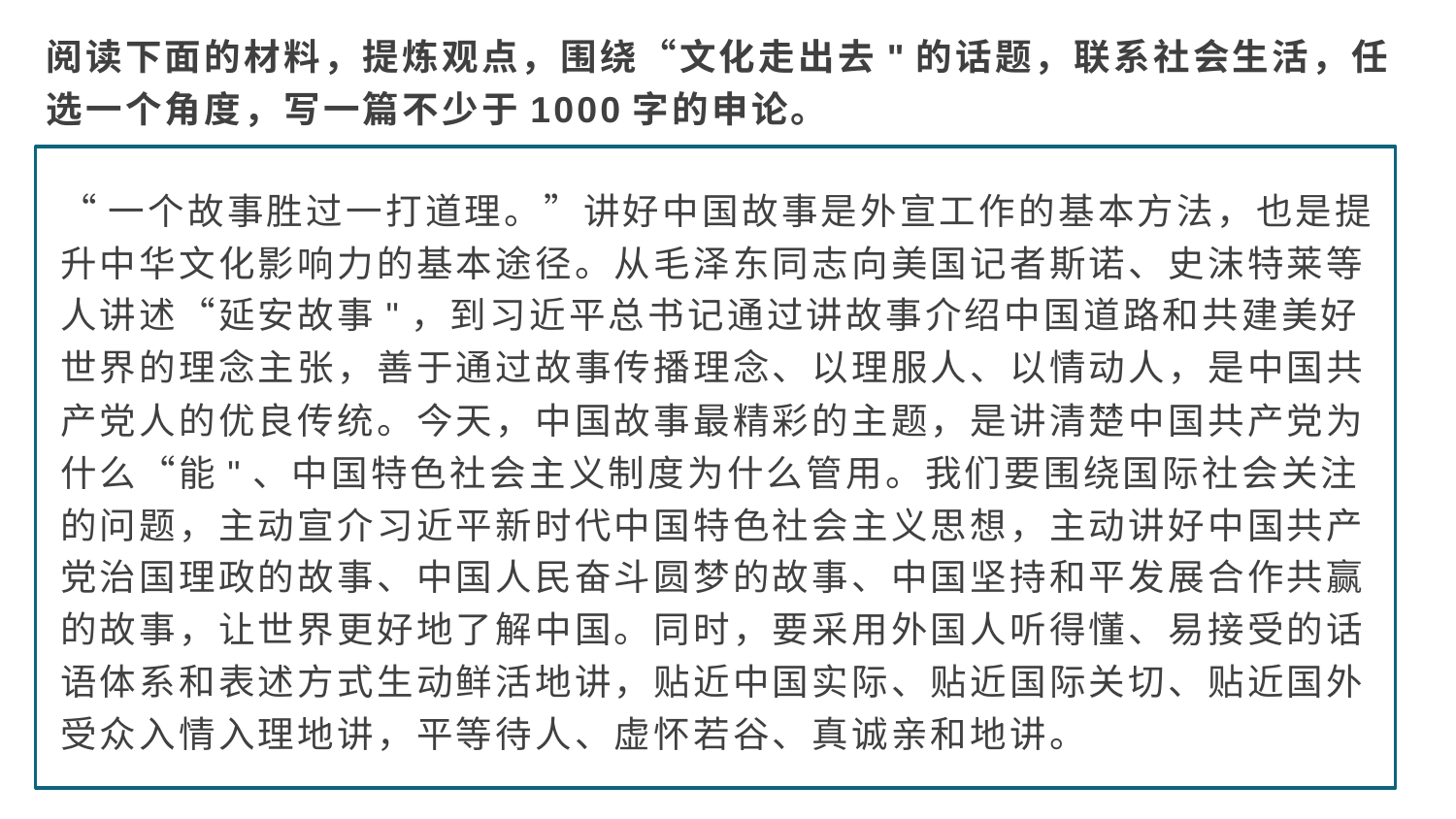

阅读下面的材料，提炼观点，围绕“文化走出去"的话题，联系社会生活，任选一个角度，写一篇不少于1000字的申论。

“一个故事胜过一打道理。”讲好中国故事是外宣工作的基本方法，也是提升中华文化影响力的基本途径。从毛泽东同志向美国记者斯诺、史沫特莱等人讲述“延安故事"，到习近平总书记通过讲故事介绍中国道路和共建美好世界的理念主张，善于通过故事传播理念、以理服人、以情动人，是中国共产党人的优良传统。今天，中国故事最精彩的主题，是讲清楚中国共产党为什么“能"、中国特色社会主义制度为什么管用。我们要围绕国际社会关注的问题，主动宣介习近平新时代中国特色社会主义思想，主动讲好中国共产党治国理政的故事、中国人民奋斗圆梦的故事、中国坚持和平发展合作共赢的故事，让世界更好地了解中国。同时，要采用外国人听得懂、易接受的话语体系和表述方式生动鲜活地讲，贴近中国实际、贴近国际关切、贴近国外受众入情入理地讲，平等待人、虚怀若谷、真诚亲和地讲。